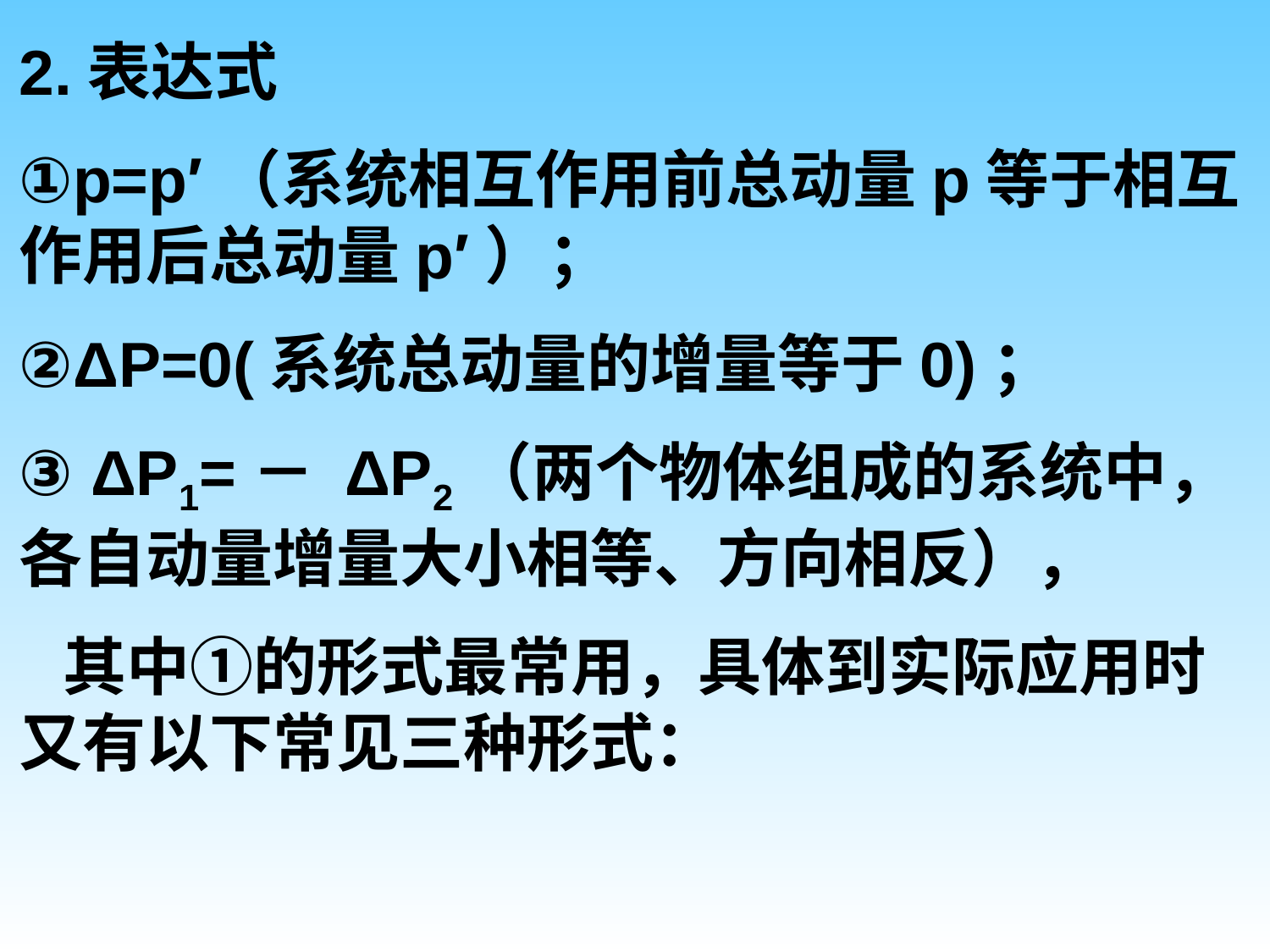

2.表达式
①p=p′（系统相互作用前总动量p等于相互作用后总动量p′）；
②ΔΡ=0(系统总动量的增量等于0)；
③ ΔΡ1=－ ΔΡ2（两个物体组成的系统中，各自动量增量大小相等、方向相反），
  其中①的形式最常用，具体到实际应用时又有以下常见三种形式：